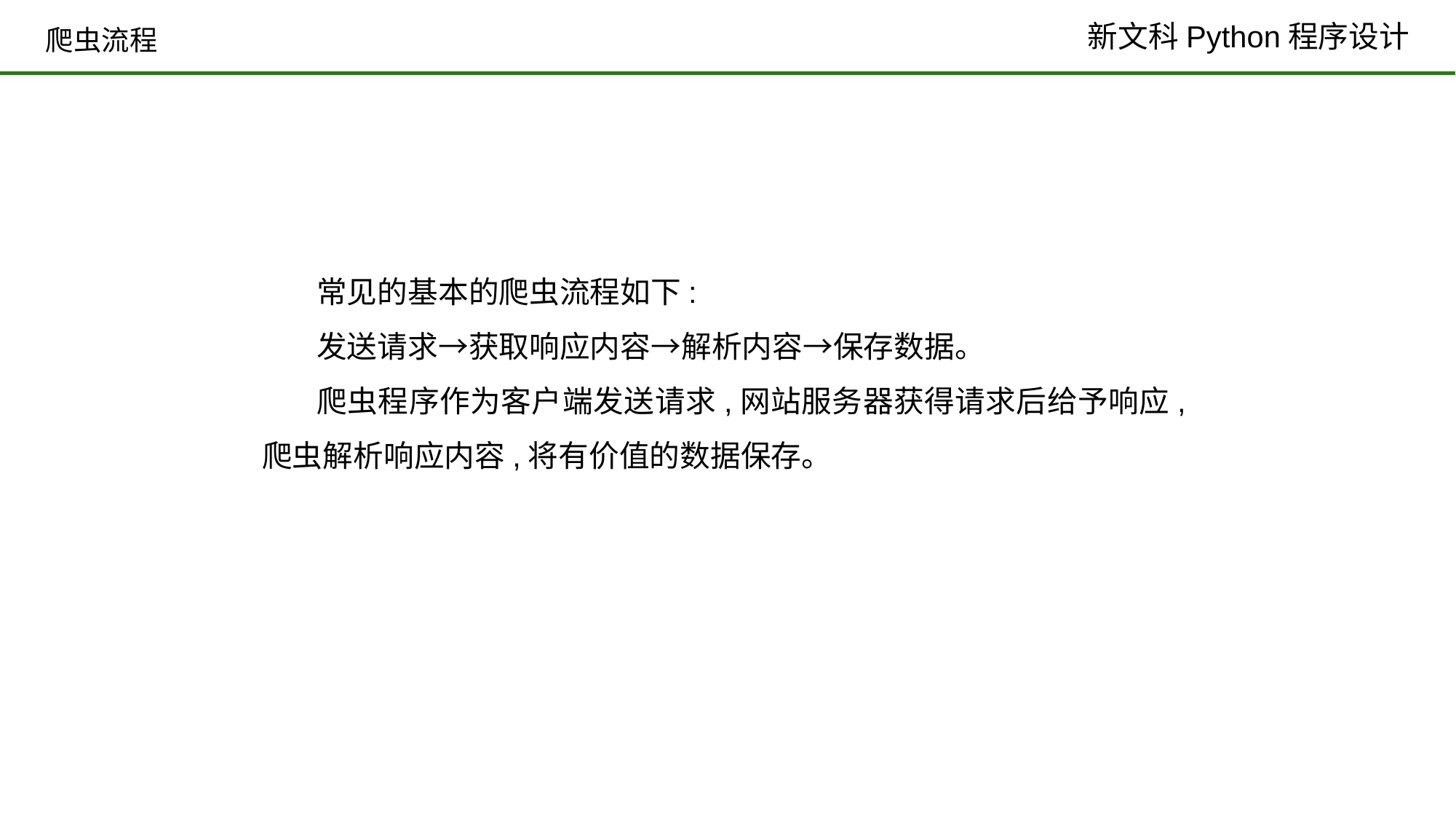

# 爬虫流程
常见的基本的爬虫流程如下:
发送请求→获取响应内容→解析内容→保存数据。
爬虫程序作为客户端发送请求,网站服务器获得请求后给予响应,爬虫解析响应内容,将有价值的数据保存。